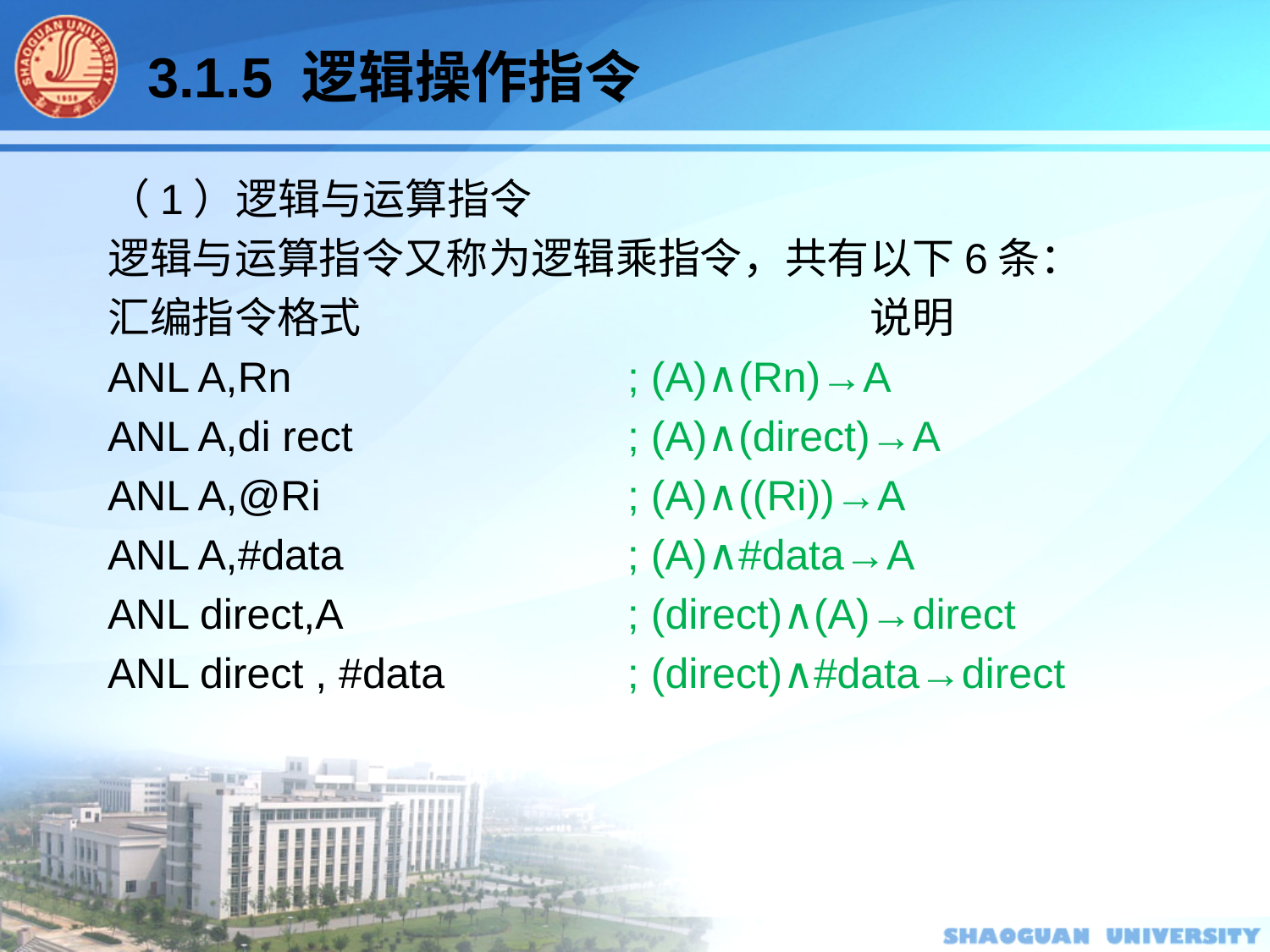

3.1.5 逻辑操作指令
（1）逻辑与运算指令
逻辑与运算指令又称为逻辑乘指令，共有以下6条：
汇编指令格式				说明
ANL A,Rn			 ; (A)∧(Rn)→A
ANL A,di rect			 ; (A)∧(direct)→A
ANL A,@Ri			 ; (A)∧((Ri))→A
ANL A,#data			 ; (A)∧#data→A
ANL direct,A 		 	 ; (direct)∧(A)→direct
ANL direct , #data 	 	 ; (direct)∧#data→direct